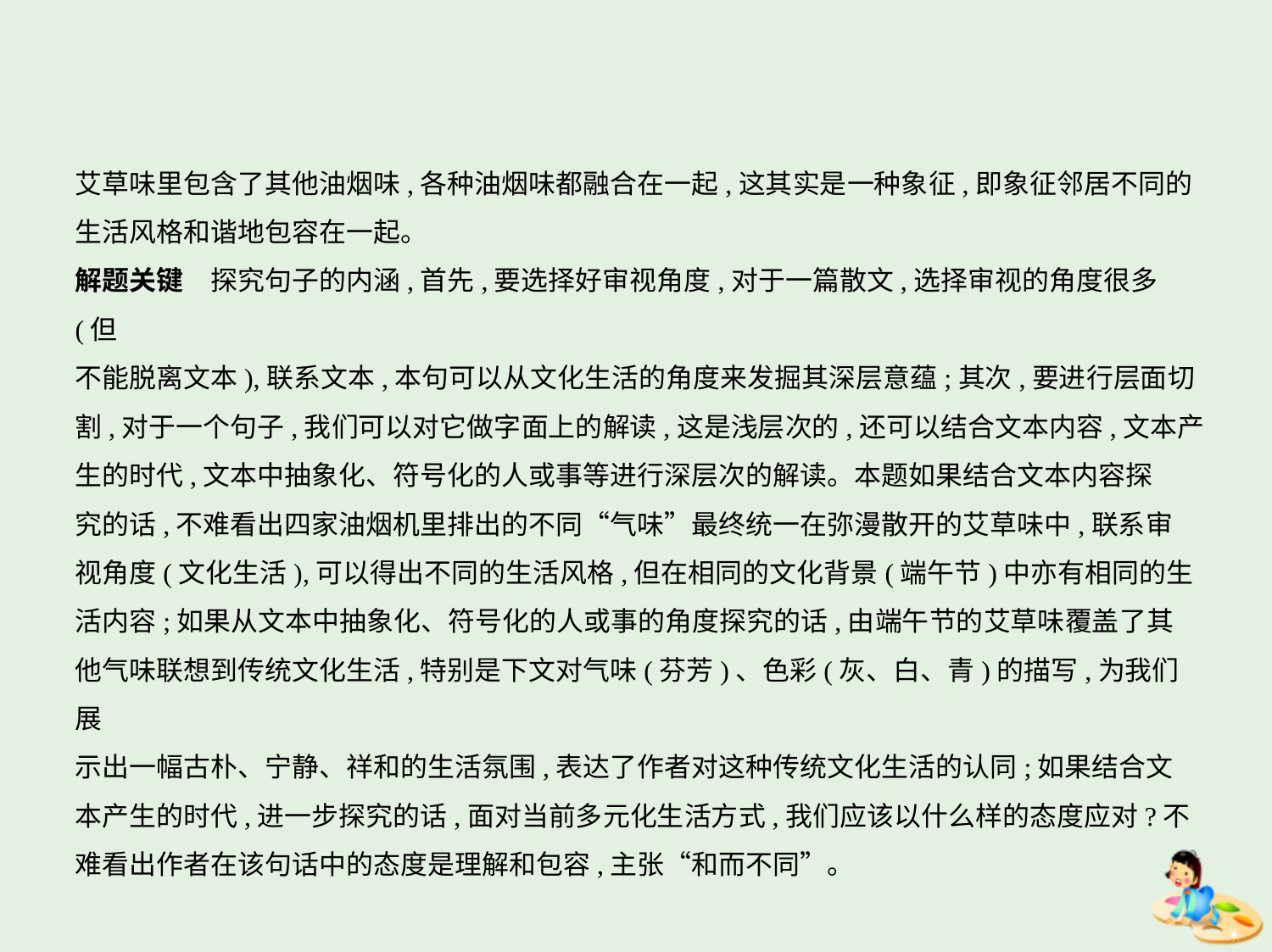

艾草味里包含了其他油烟味,各种油烟味都融合在一起,这其实是一种象征,即象征邻居不同的
生活风格和谐地包容在一起。
解题关键　探究句子的内涵,首先,要选择好审视角度,对于一篇散文,选择审视的角度很多(但
不能脱离文本),联系文本,本句可以从文化生活的角度来发掘其深层意蕴;其次,要进行层面切
割,对于一个句子,我们可以对它做字面上的解读,这是浅层次的,还可以结合文本内容,文本产
生的时代,文本中抽象化、符号化的人或事等进行深层次的解读。本题如果结合文本内容探
究的话,不难看出四家油烟机里排出的不同“气味”最终统一在弥漫散开的艾草味中,联系审
视角度(文化生活),可以得出不同的生活风格,但在相同的文化背景(端午节)中亦有相同的生
活内容;如果从文本中抽象化、符号化的人或事的角度探究的话,由端午节的艾草味覆盖了其
他气味联想到传统文化生活,特别是下文对气味(芬芳)、色彩(灰、白、青)的描写,为我们展
示出一幅古朴、宁静、祥和的生活氛围,表达了作者对这种传统文化生活的认同;如果结合文
本产生的时代,进一步探究的话,面对当前多元化生活方式,我们应该以什么样的态度应对?不
难看出作者在该句话中的态度是理解和包容,主张“和而不同”。